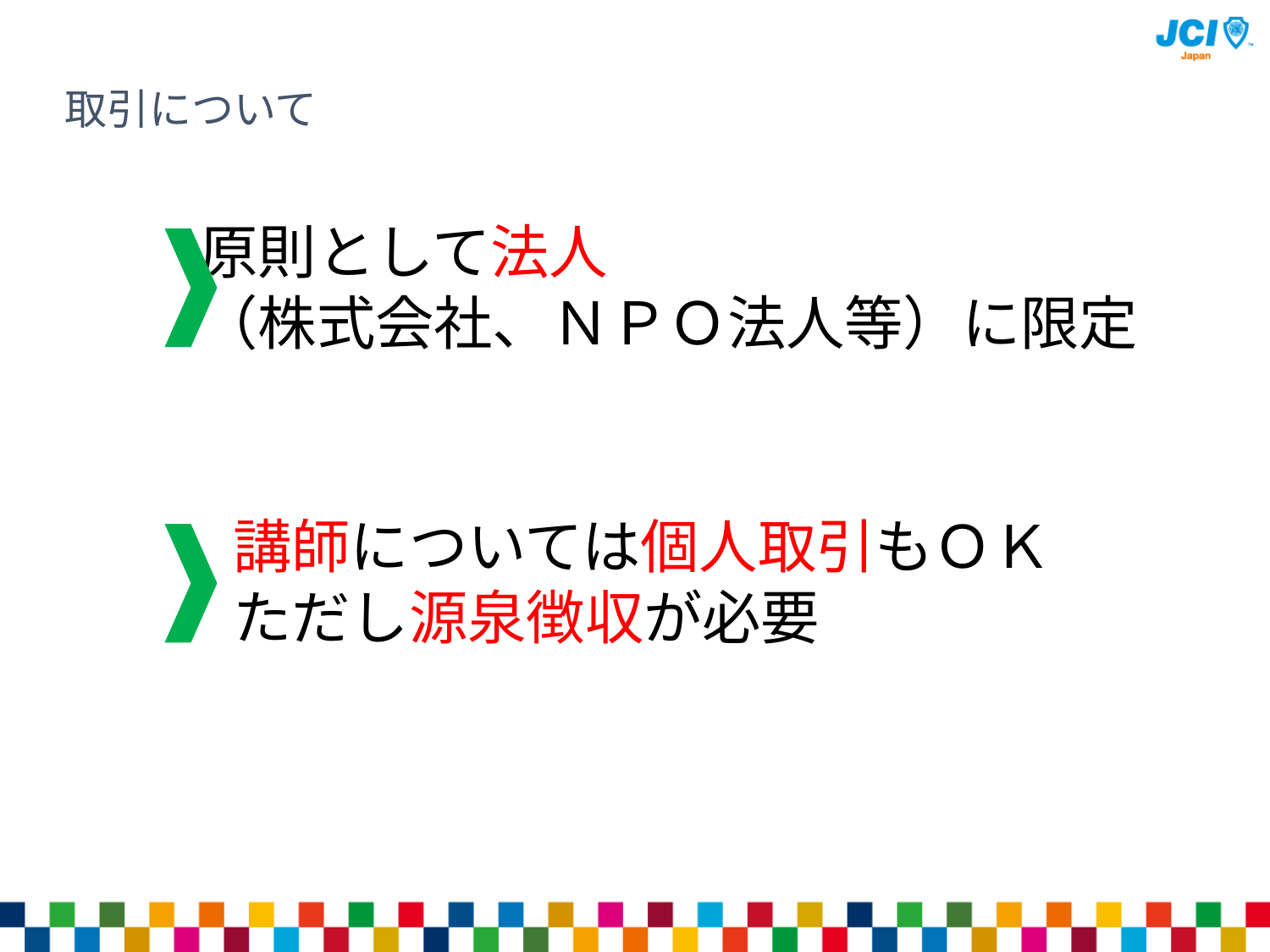

取引について
原則として法人
（株式会社、ＮＰＯ法人等）に限定

講師については個人取引もＯＫ
ただし源泉徴収が必要